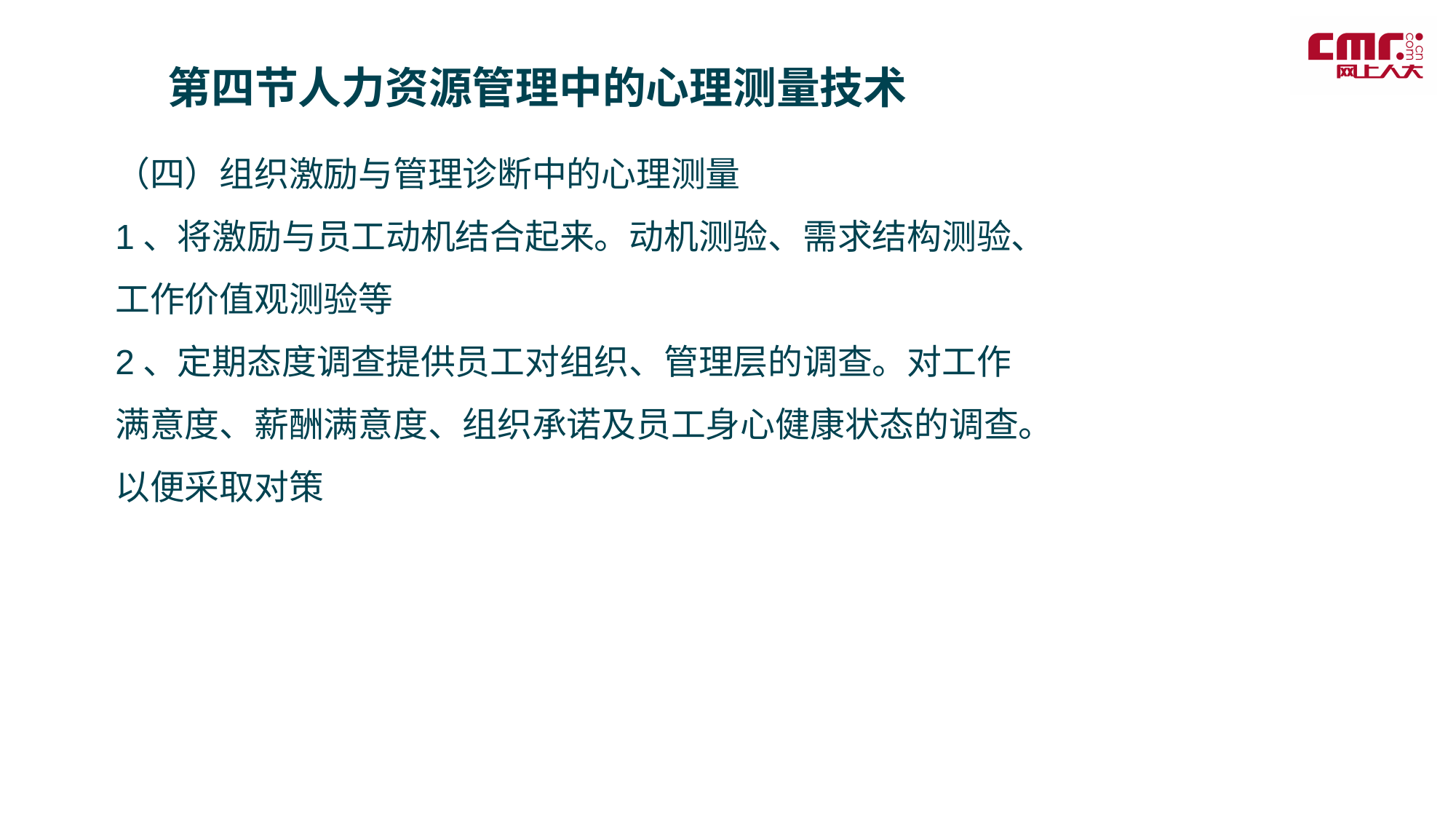

第四节人力资源管理中的心理测量技术
（四）组织激励与管理诊断中的心理测量
1、将激励与员工动机结合起来。动机测验、需求结构测验、工作价值观测验等
2、定期态度调查提供员工对组织、管理层的调查。对工作满意度、薪酬满意度、组织承诺及员工身心健康状态的调查。以便采取对策